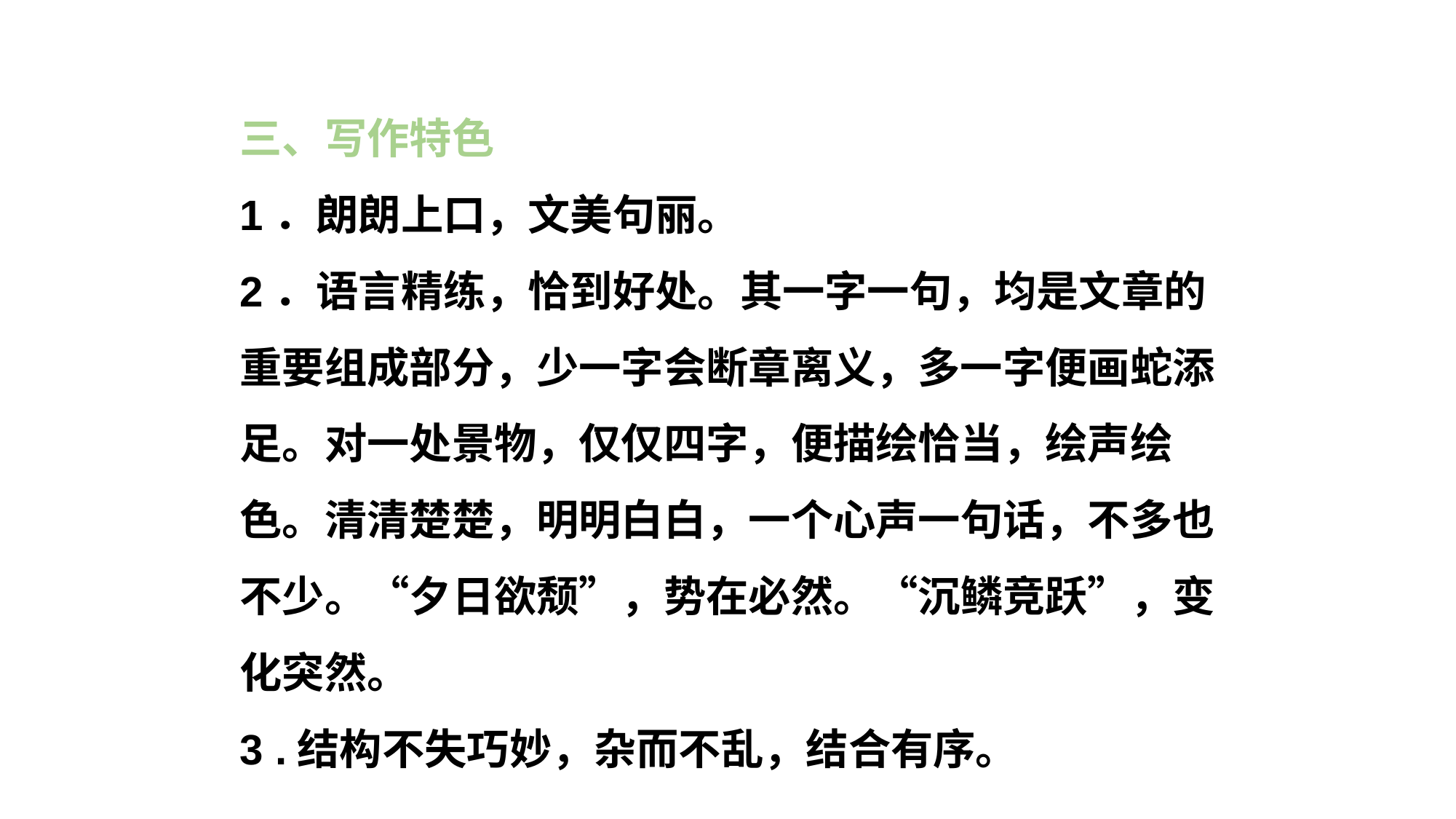

三、写作特色
1．朗朗上口，文美句丽。
2．语言精练，恰到好处。其一字一句，均是文章的重要组成部分，少一字会断章离义，多一字便画蛇添足。对一处景物，仅仅四字，便描绘恰当，绘声绘色。清清楚楚，明明白白，一个心声一句话，不多也不少。“夕日欲颓”，势在必然。“沉鳞竞跃”，变化突然。
3 .结构不失巧妙，杂而不乱，结合有序。